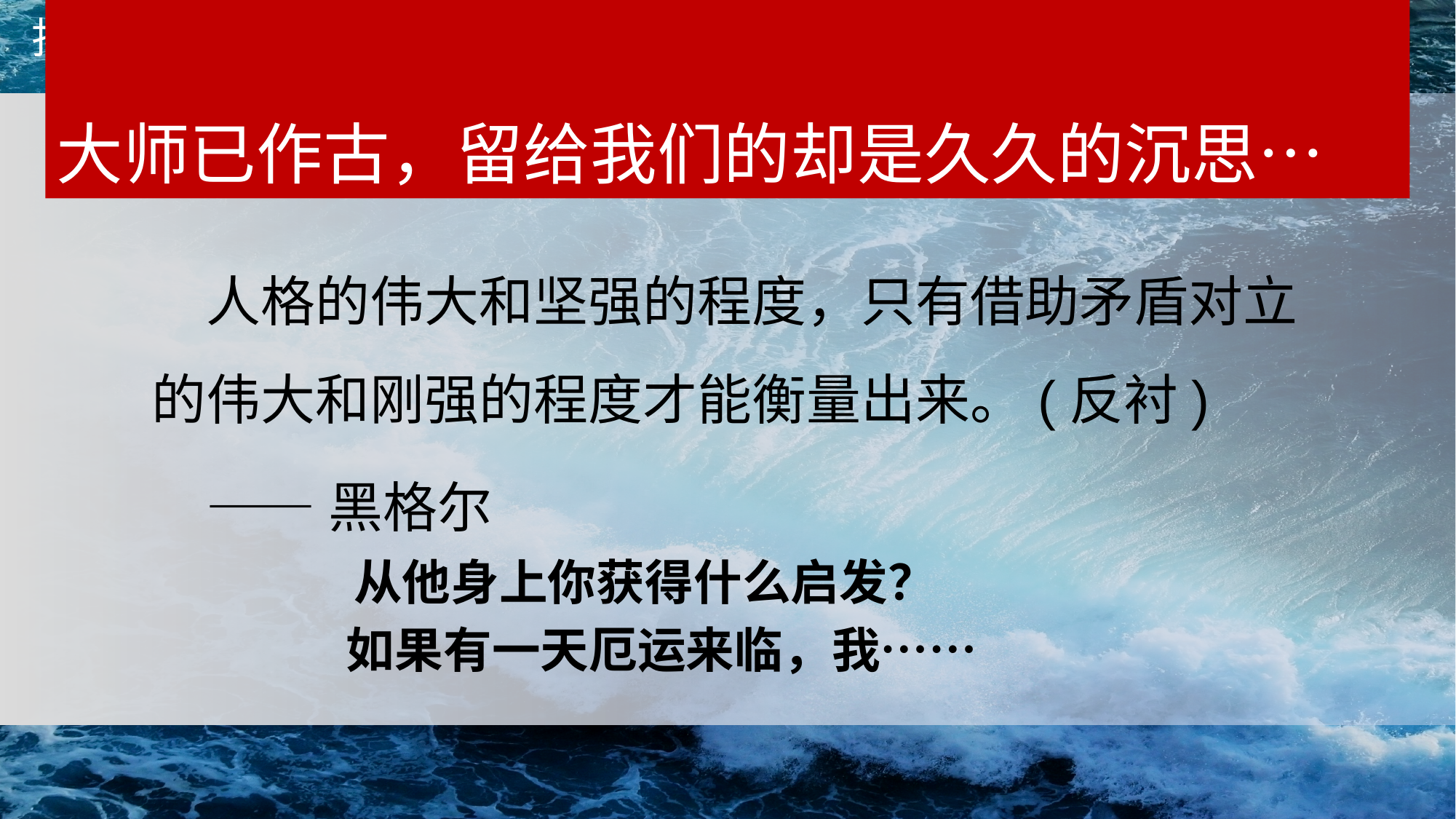

大师已作古，留给我们的却是久久的沉思…
人格的伟大和坚强的程度，只有借助矛盾对立的伟大和刚强的程度才能衡量出来。(反衬)
——黑格尔
从他身上你获得什么启发？
  如果有一天厄运来临，我……